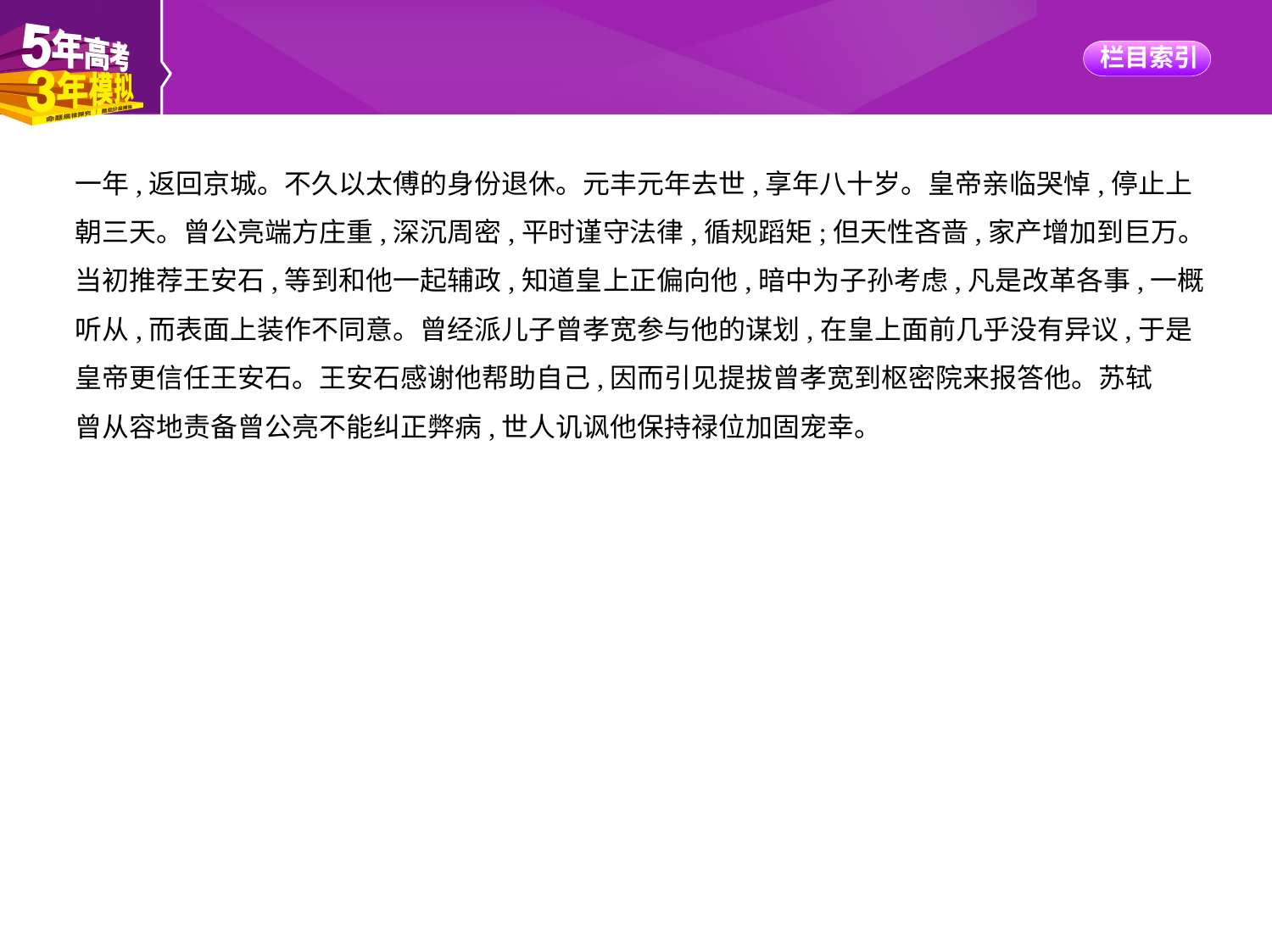

一年,返回京城。不久以太傅的身份退休。元丰元年去世,享年八十岁。皇帝亲临哭悼,停止上
朝三天。曾公亮端方庄重,深沉周密,平时谨守法律,循规蹈矩;但天性吝啬,家产增加到巨万。
当初推荐王安石,等到和他一起辅政,知道皇上正偏向他,暗中为子孙考虑,凡是改革各事,一概
听从,而表面上装作不同意。曾经派儿子曾孝宽参与他的谋划,在皇上面前几乎没有异议,于是
皇帝更信任王安石。王安石感谢他帮助自己,因而引见提拔曾孝宽到枢密院来报答他。苏轼
曾从容地责备曾公亮不能纠正弊病,世人讥讽他保持禄位加固宠幸。